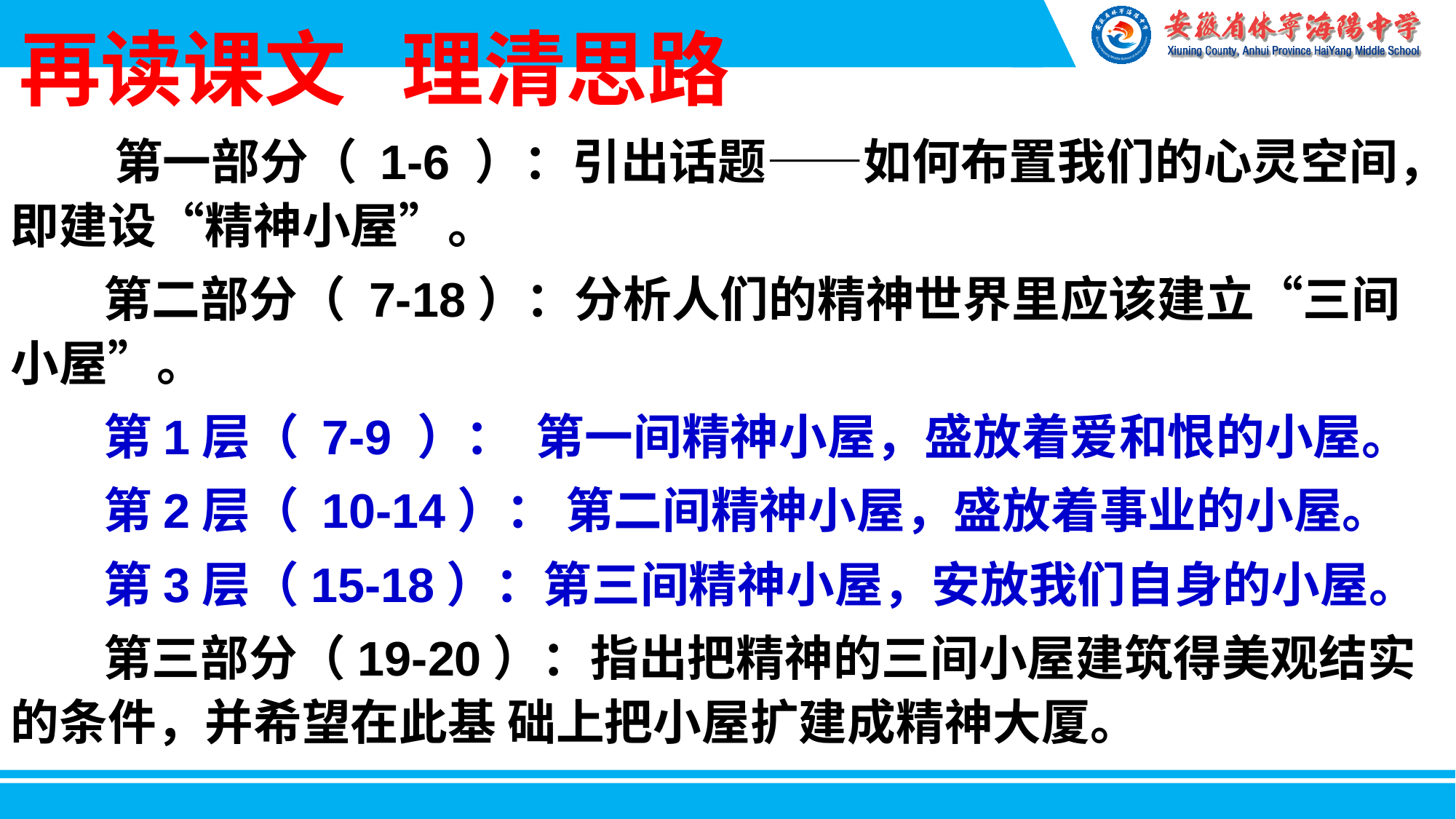

再读课文   理清思路
    第一部分（ 1-6 ）：引出话题——如何布置我们的心灵空间，即建设“精神小屋”。
   第二部分（ 7-18）：分析人们的精神世界里应该建立“三间小屋”。
   第1层（ 7-9 ）：  第一间精神小屋，盛放着爱和恨的小屋。
   第2层（ 10-14）： 第二间精神小屋，盛放着事业的小屋。
   第3层（15-18）：第三间精神小屋，安放我们自身的小屋。
   第三部分（19-20）：指出把精神的三间小屋建筑得美观结实的条件，并希望在此基 础上把小屋扩建成精神大厦。